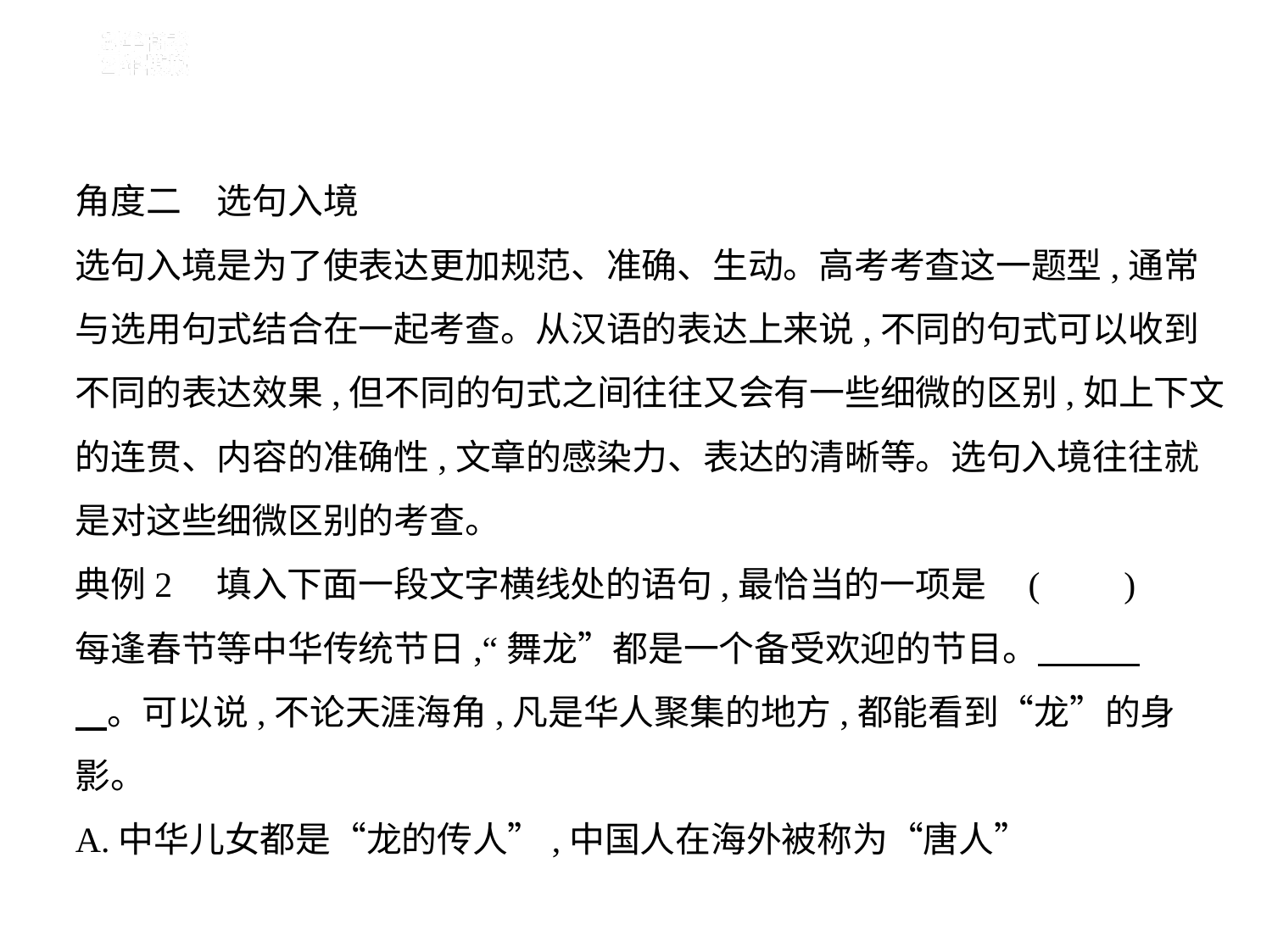

角度二　选句入境
选句入境是为了使表达更加规范、准确、生动。高考考查这一题型,通常
与选用句式结合在一起考查。从汉语的表达上来说,不同的句式可以收到
不同的表达效果,但不同的句式之间往往又会有一些细微的区别,如上下文
的连贯、内容的准确性,文章的感染力、表达的清晰等。选句入境往往就
是对这些细微区别的考查。
典例2　填入下面一段文字横线处的语句,最恰当的一项是 (　    )
每逢春节等中华传统节日,“舞龙”都是一个备受欢迎的节目。　　    
    。可以说,不论天涯海角,凡是华人聚集的地方,都能看到“龙”的身
影。
A.中华儿女都是“龙的传人”,中国人在海外被称为“唐人”